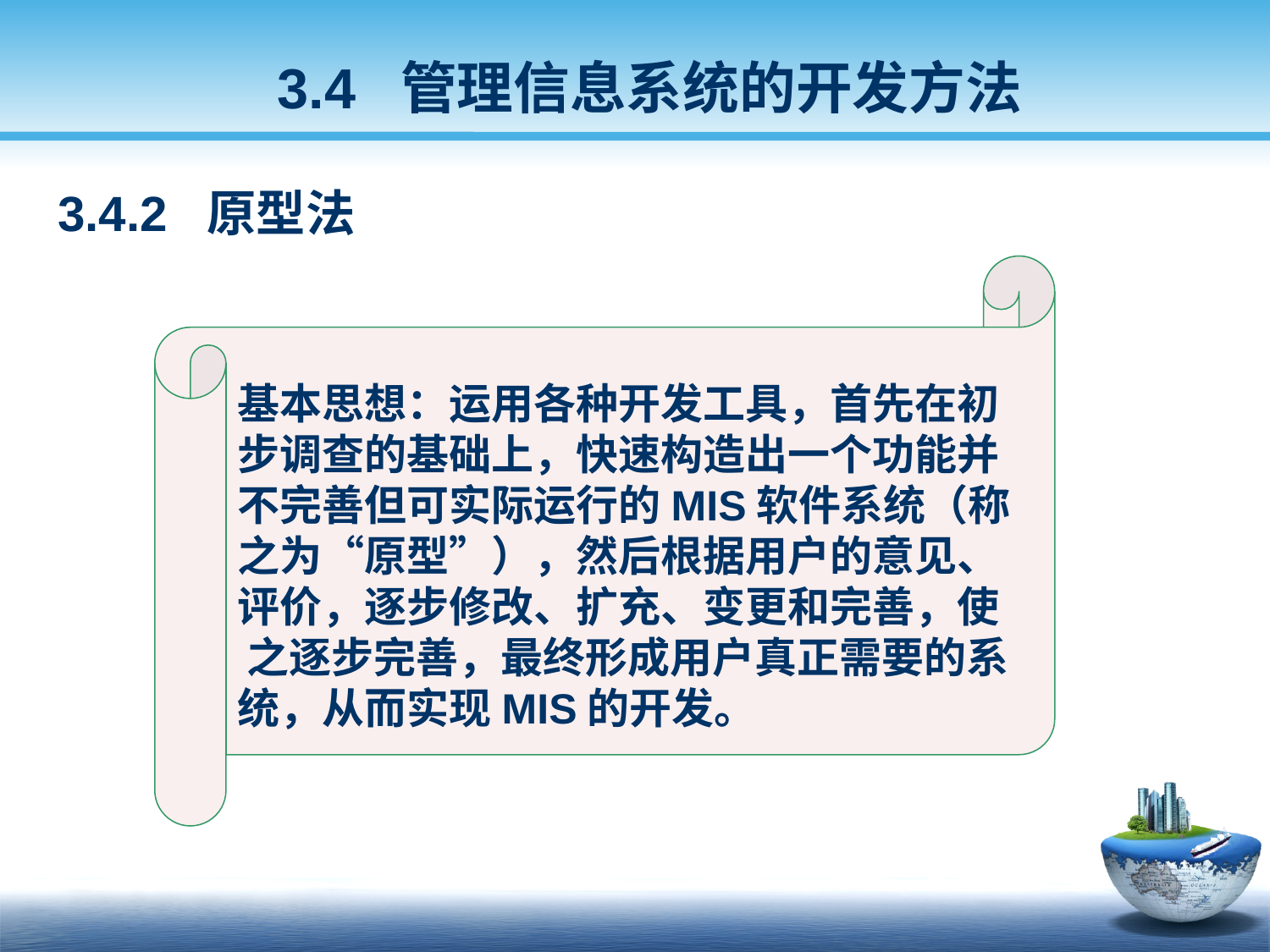

3.4  管理信息系统的开发方法

3.4.2  原型法

基本思想：运用各种开发工具，首先在初步调查的基础上，快速构造出一个功能并不完善但可实际运行的MIS软件系统（称之为“原型”），然后根据用户的意见、评价，逐步修改、扩充、变更和完善，使    之逐步完善，最终形成用户真正需要的系统，从而实现MIS的开发。